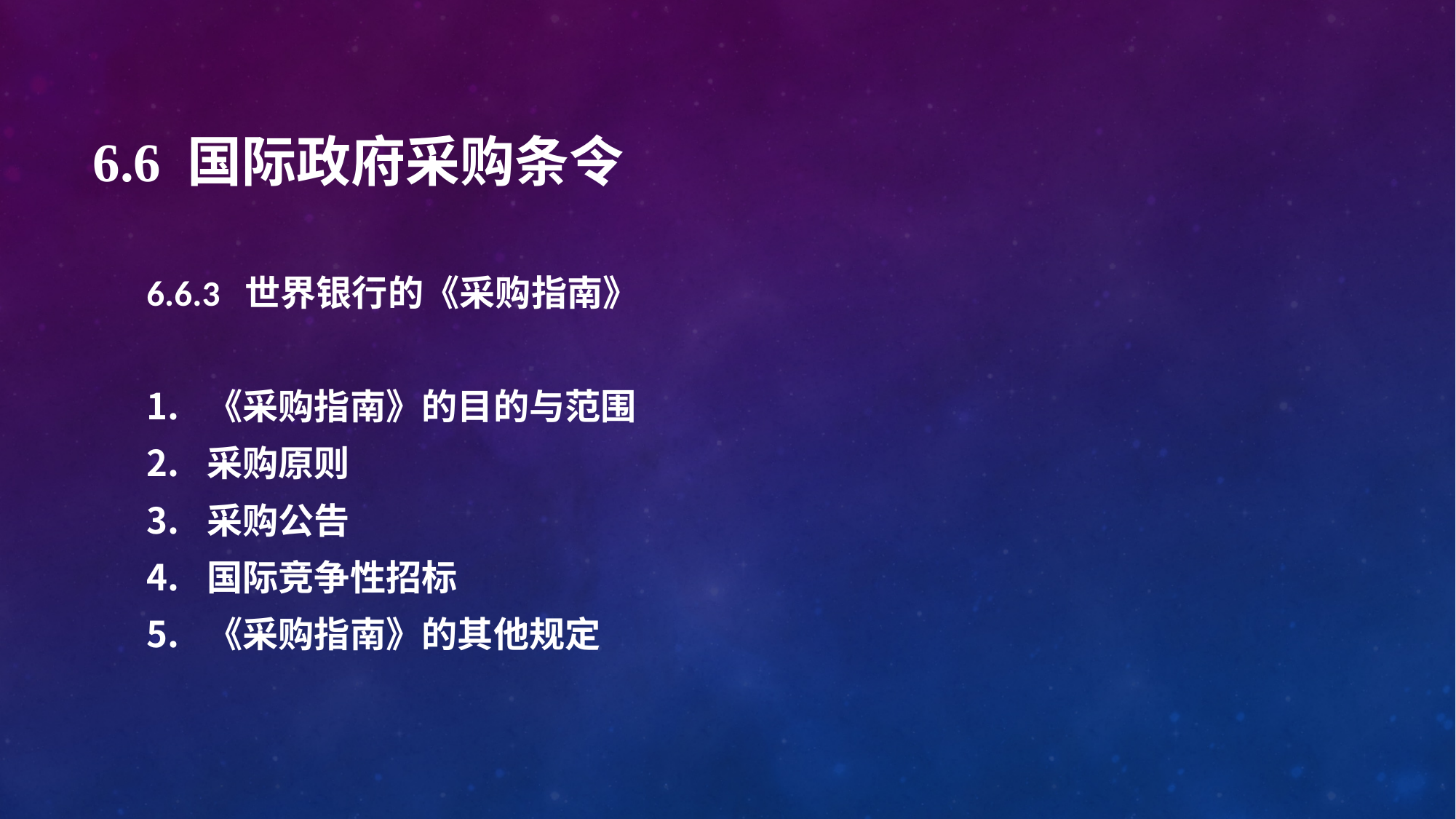

# 6.6 国际政府采购条令
6.6.3  世界银行的《采购指南》

《采购指南》的目的与范围
采购原则
采购公告
国际竞争性招标
《采购指南》的其他规定